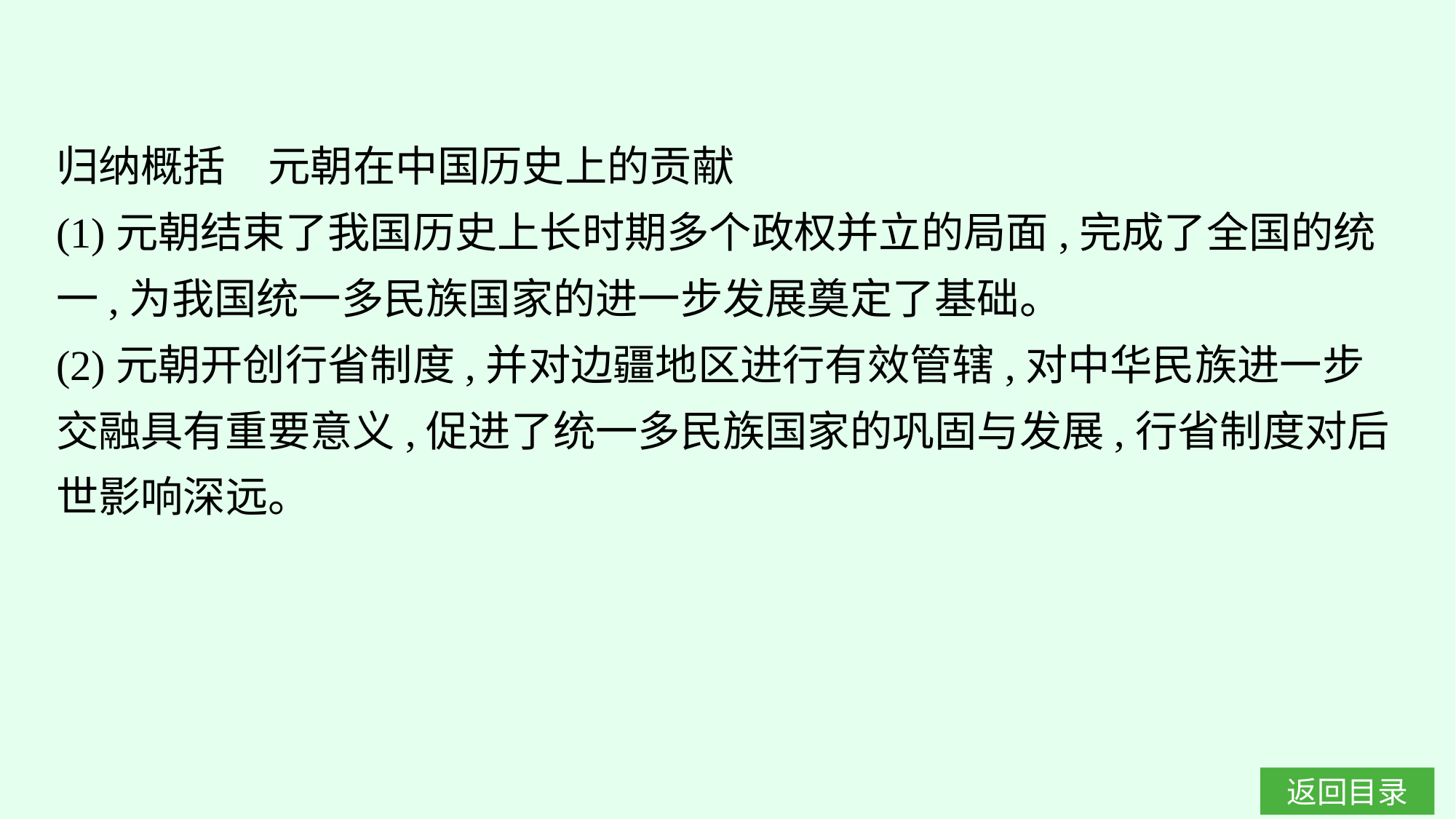

归纳概括　元朝在中国历史上的贡献
(1)元朝结束了我国历史上长时期多个政权并立的局面,完成了全国的统一,为我国统一多民族国家的进一步发展奠定了基础。
(2)元朝开创行省制度,并对边疆地区进行有效管辖,对中华民族进一步交融具有重要意义,促进了统一多民族国家的巩固与发展,行省制度对后世影响深远。